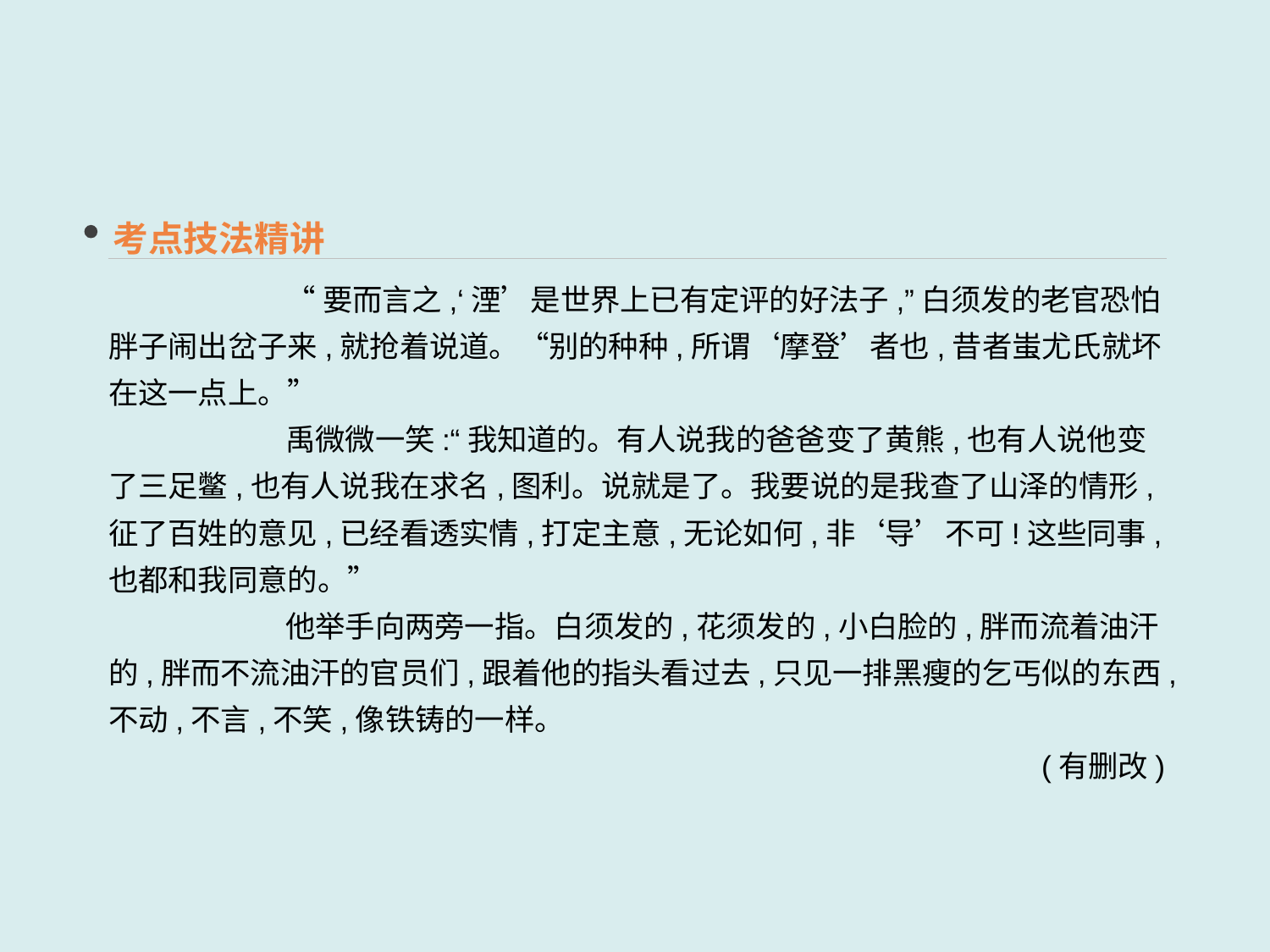

考点技法精讲

“要而言之,‘湮’是世界上已有定评的好法子,”白须发的老官恐怕胖子闹出岔子来,就抢着说道。“别的种种,所谓‘摩登’者也,昔者蚩尤氏就坏在这一点上。”
禹微微一笑:“我知道的。有人说我的爸爸变了黄熊,也有人说他变了三足鳖,也有人说我在求名,图利。说就是了。我要说的是我查了山泽的情形,征了百姓的意见,已经看透实情,打定主意,无论如何,非‘导’不可!这些同事,也都和我同意的。”
他举手向两旁一指。白须发的,花须发的,小白脸的,胖而流着油汗的,胖而不流油汗的官员们,跟着他的指头看过去,只见一排黑瘦的乞丐似的东西,不动,不言,不笑,像铁铸的一样。
(有删改)